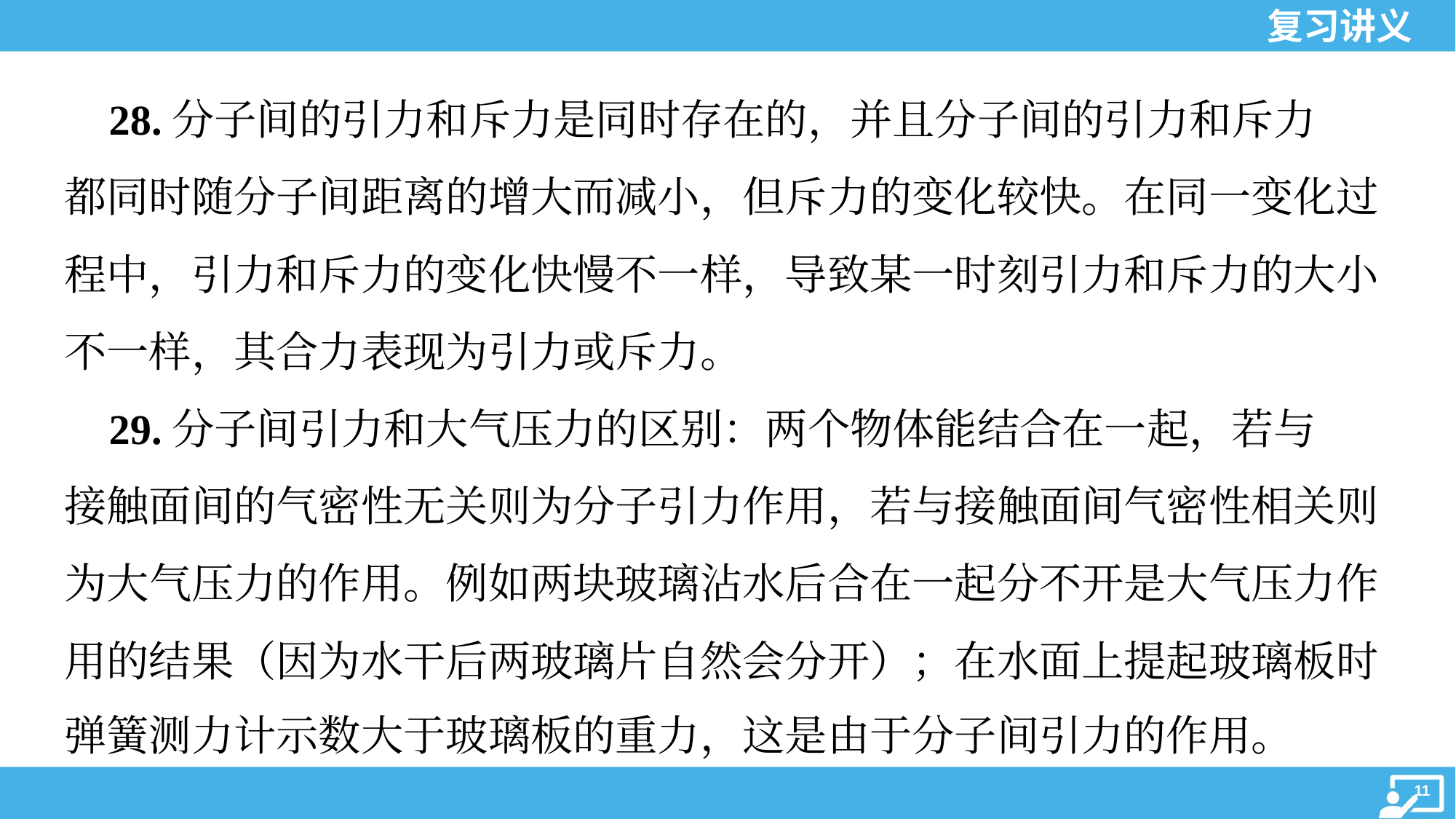

28.分子间的引力和斥力是同时存在的，并且分子间的引力和斥力
都同时随分子间距离的增大而减小，但斥力的变化较快。在同一变化过
程中，引力和斥力的变化快慢不一样，导致某一时刻引力和斥力的大小
不一样，其合力表现为引力或斥力。
    29.分子间引力和大气压力的区别：两个物体能结合在一起，若与
接触面间的气密性无关则为分子引力作用，若与接触面间气密性相关则
为大气压力的作用。例如两块玻璃沾水后合在一起分不开是大气压力作
用的结果（因为水干后两玻璃片自然会分开）；在水面上提起玻璃板时
弹簧测力计示数大于玻璃板的重力，这是由于分子间引力的作用。